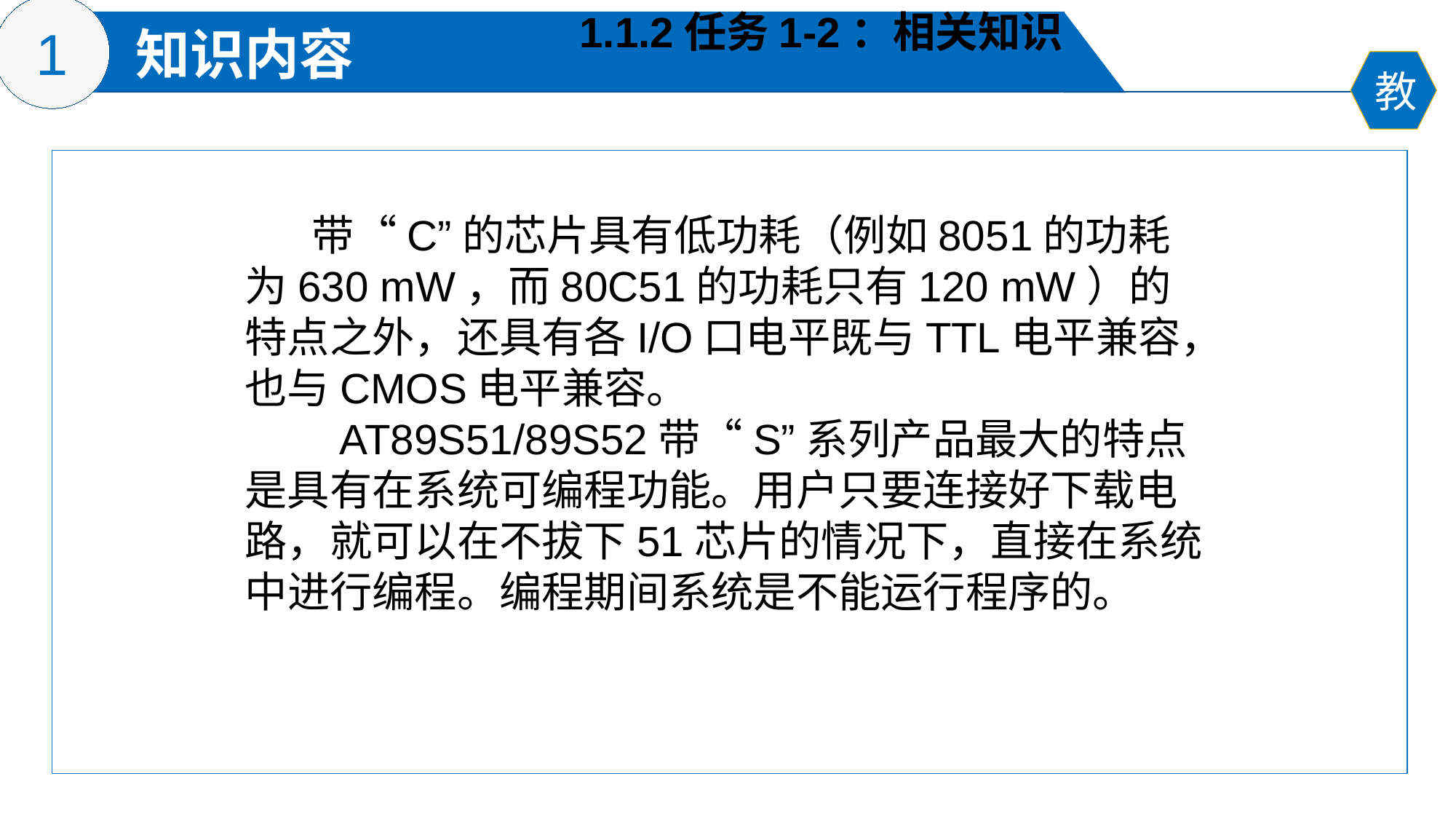

1.1.2任务1-2：相关知识
      带“C”的芯片具有低功耗（例如8051的功耗为630 mW，而80C51的功耗只有120 mW）的特点之外，还具有各I/O口电平既与TTL电平兼容，也与CMOS电平兼容。
        AT89S51/89S52带“S”系列产品最大的特点是具有在系统可编程功能。用户只要连接好下载电路，就可以在不拔下51芯片的情况下，直接在系统中进行编程。编程期间系统是不能运行程序的。